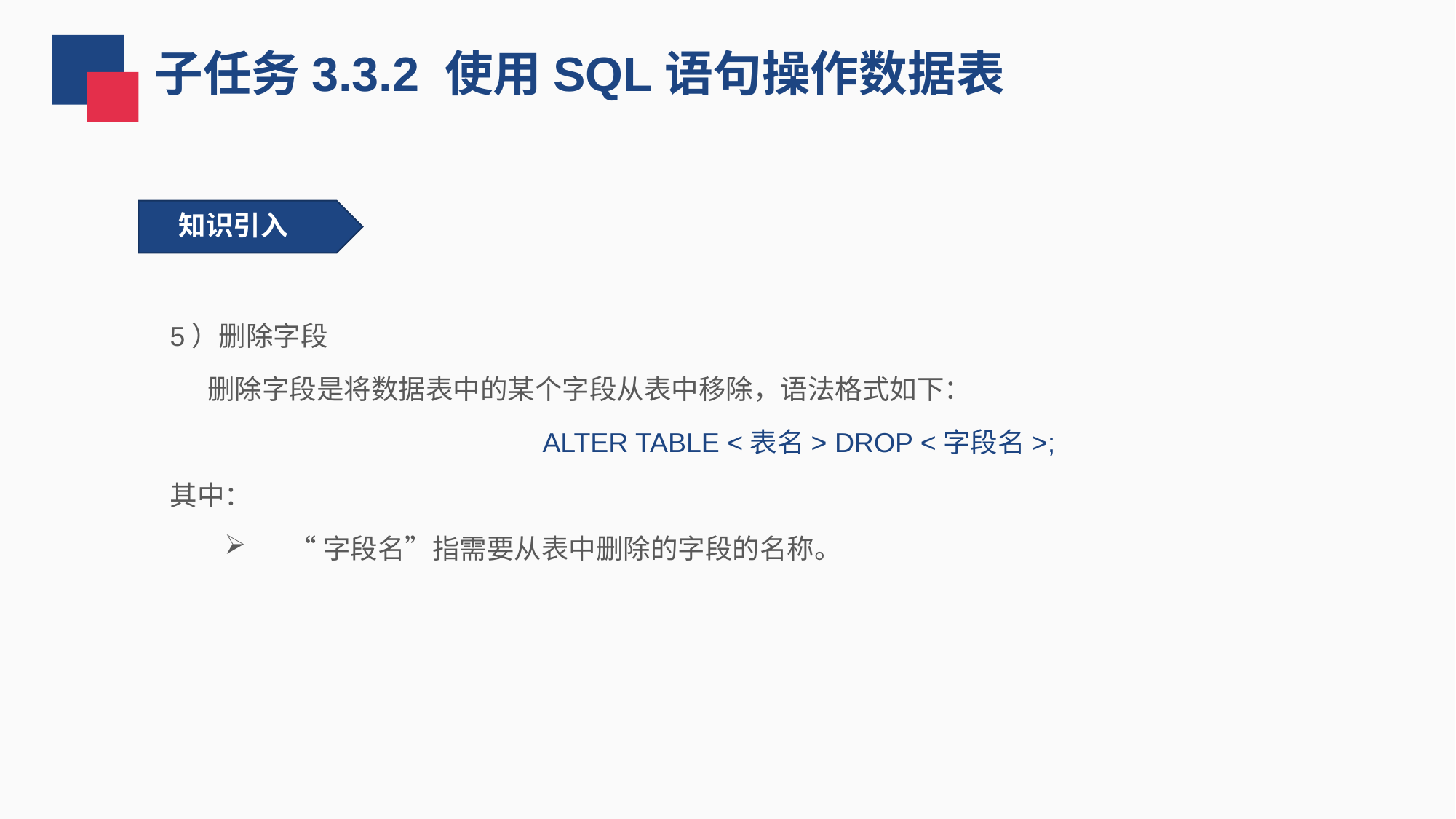

子任务3.3.2 使用SQL语句操作数据表

知识引入
5）删除字段
     删除字段是将数据表中的某个字段从表中移除，语法格式如下：
ALTER TABLE <表名> DROP <字段名>;
其中：
     “字段名”指需要从表中删除的字段的名称。